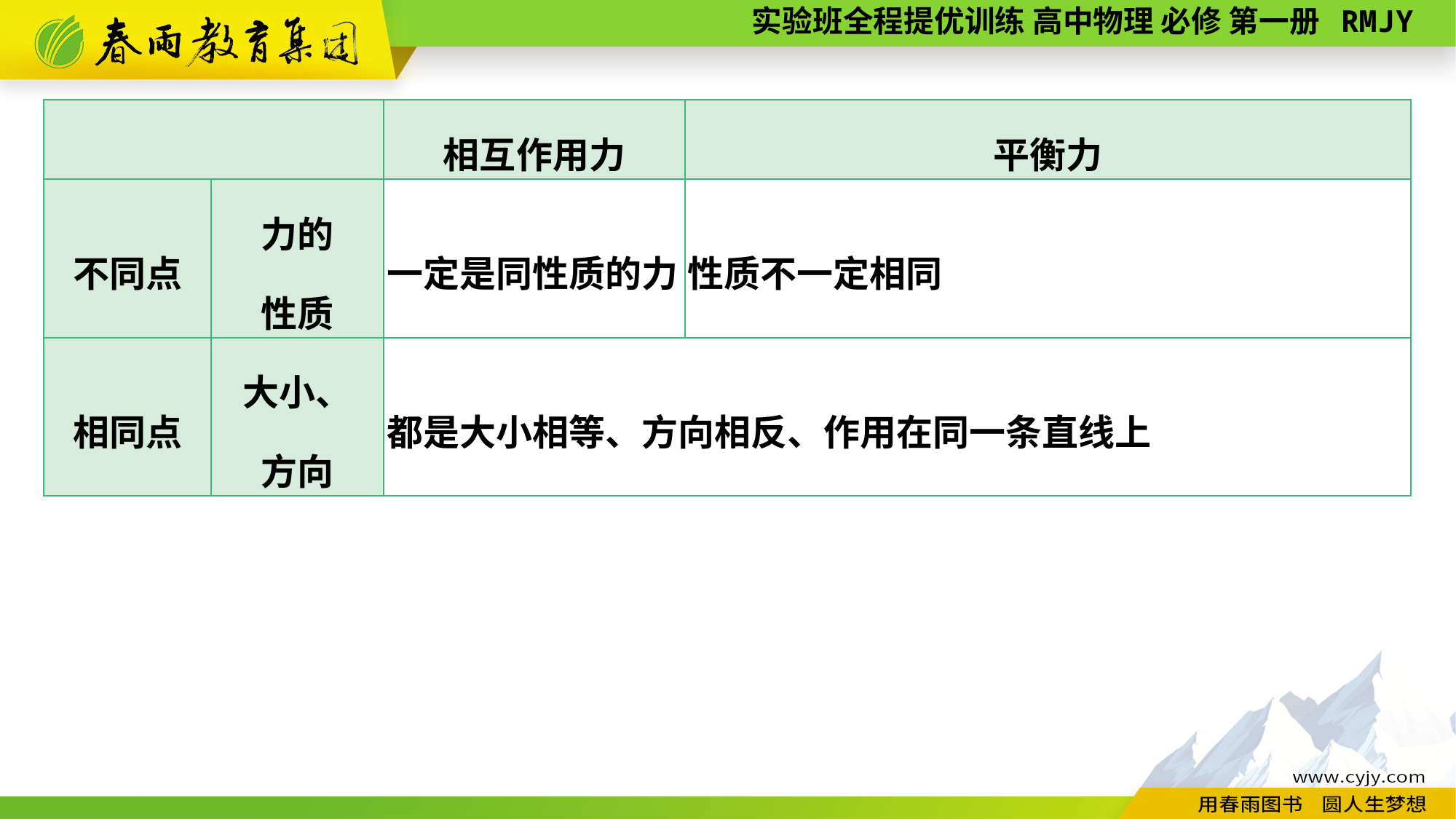

|  |  | 相互作用力 | 平衡力 |
| --- | --- | --- | --- |
| 不同点 | 力的 性质 | 一定是同性质的力 | 性质不一定相同 |
| 相同点 | 大小、 方向 | 都是大小相等、方向相反、作用在同一条直线上 |  |